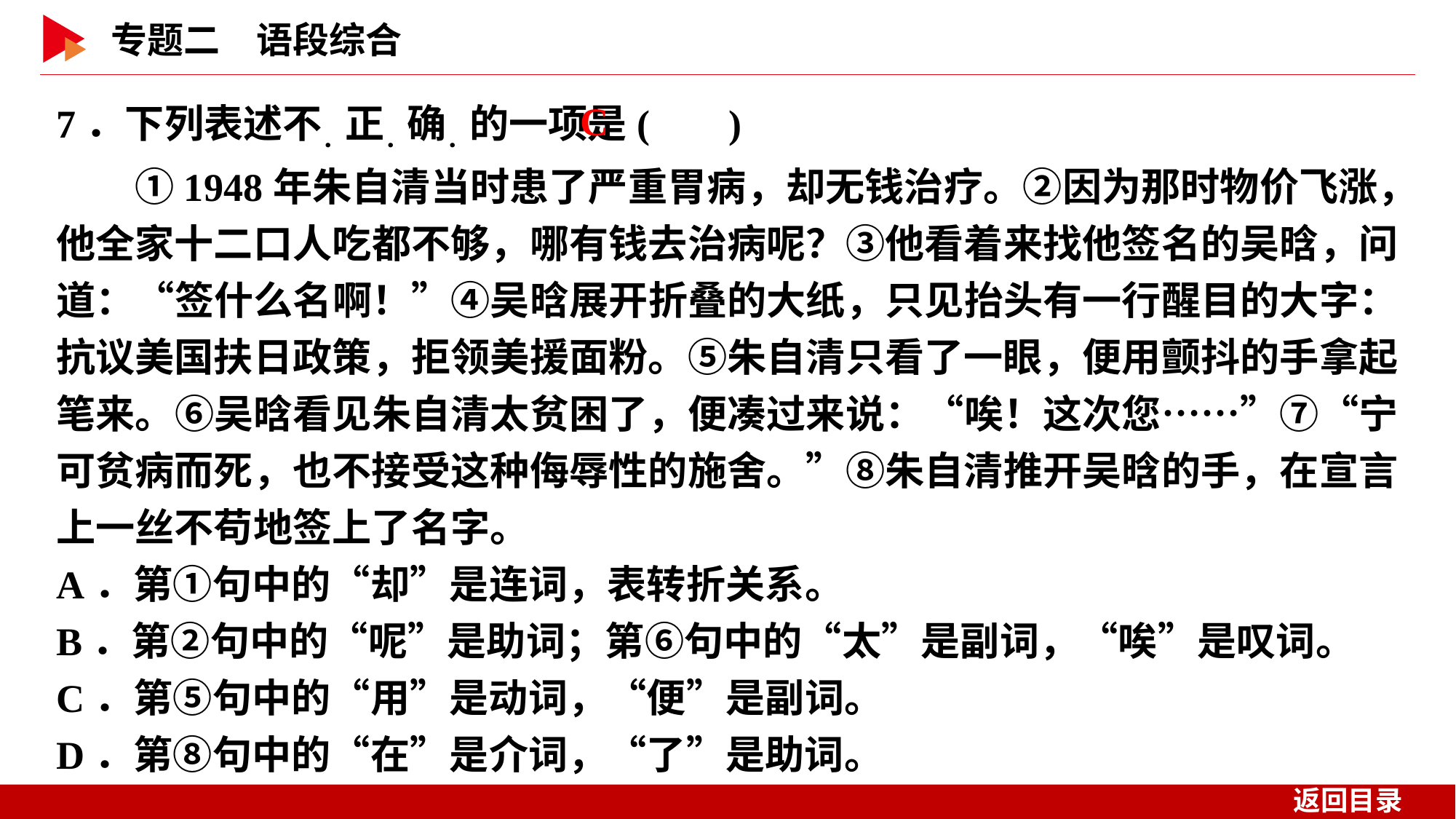

7．下列表述不．正．确．的一项是(        )
　　①1948年朱自清当时患了严重胃病，却无钱治疗。②因为那时物价飞涨，他全家十二口人吃都不够，哪有钱去治病呢？③他看着来找他签名的吴晗，问道：“签什么名啊！”④吴晗展开折叠的大纸，只见抬头有一行醒目的大字：抗议美国扶日政策，拒领美援面粉。⑤朱自清只看了一眼，便用颤抖的手拿起笔来。⑥吴晗看见朱自清太贫困了，便凑过来说：“唉！这次您……”⑦“宁可贫病而死，也不接受这种侮辱性的施舍。”⑧朱自清推开吴晗的手，在宣言上一丝不苟地签上了名字。
A．第①句中的“却”是连词，表转折关系。
B．第②句中的“呢”是助词；第⑥句中的“太”是副词，“唉”是叹词。
C．第⑤句中的“用”是动词，“便”是副词。
D．第⑧句中的“在”是介词，“了”是助词。
   C